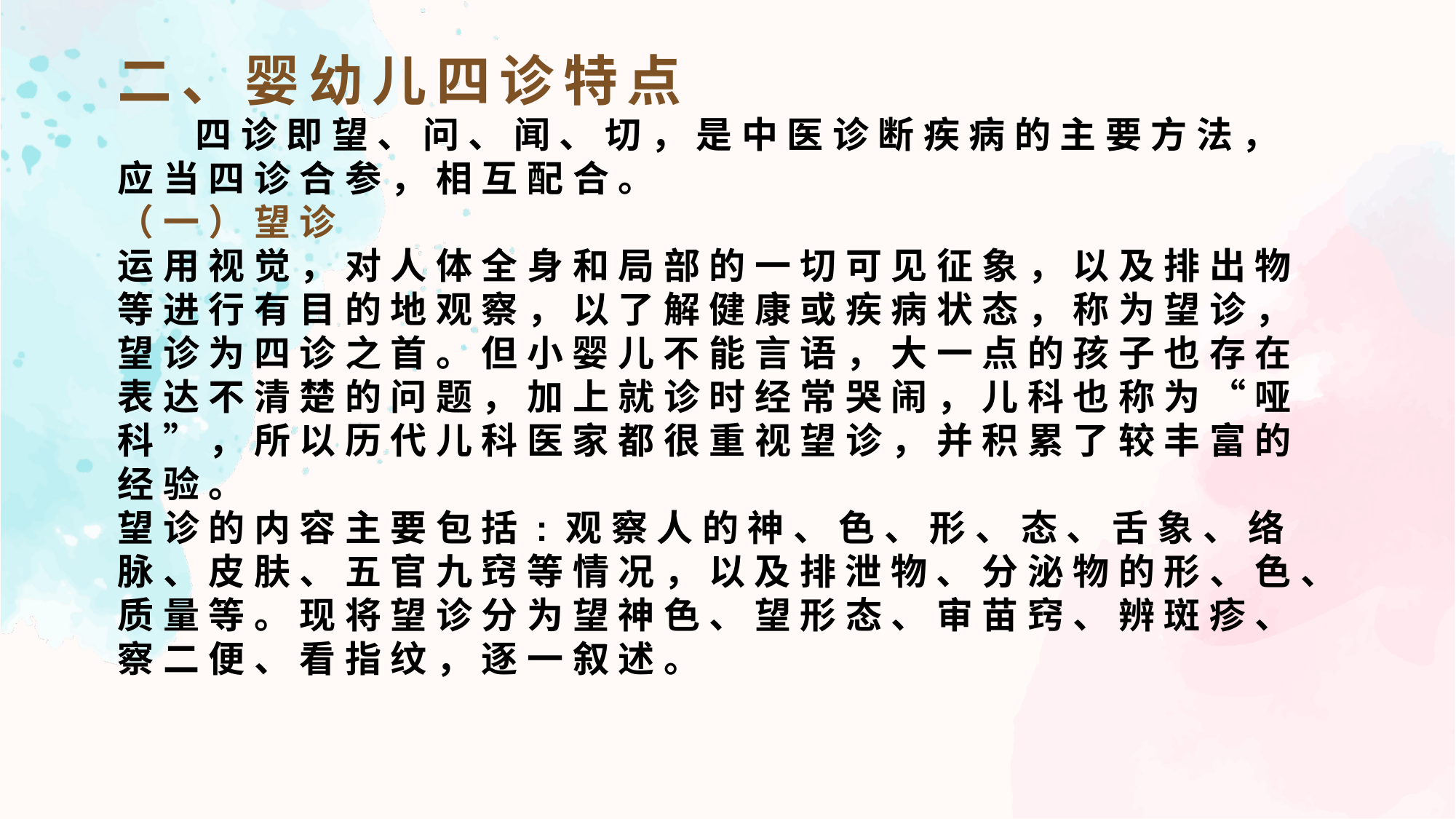

二、婴幼儿四诊特点
    四诊即望、问、闻、切，是中医诊断疾病的主要方法，应当四诊合参，相互配合。
（一）望诊
运用视觉，对人体全身和局部的一切可见征象，以及排出物等进行有目的地观察，以了解健康或疾病状态，称为望诊，望诊为四诊之首。但小婴儿不能言语，大一点的孩子也存在表达不清楚的问题，加上就诊时经常哭闹，儿科也称为“哑科”，所以历代儿科医家都很重视望诊，并积累了较丰富的经验。
望诊的内容主要包括:观察人的神、色、形、态、舌象、络脉、皮肤、五官九窍等情况，以及排泄物、分泌物的形、色、质量等。现将望诊分为望神色、望形态、审苗窍、辨斑疹、察二便、看指纹，逐一叙述。